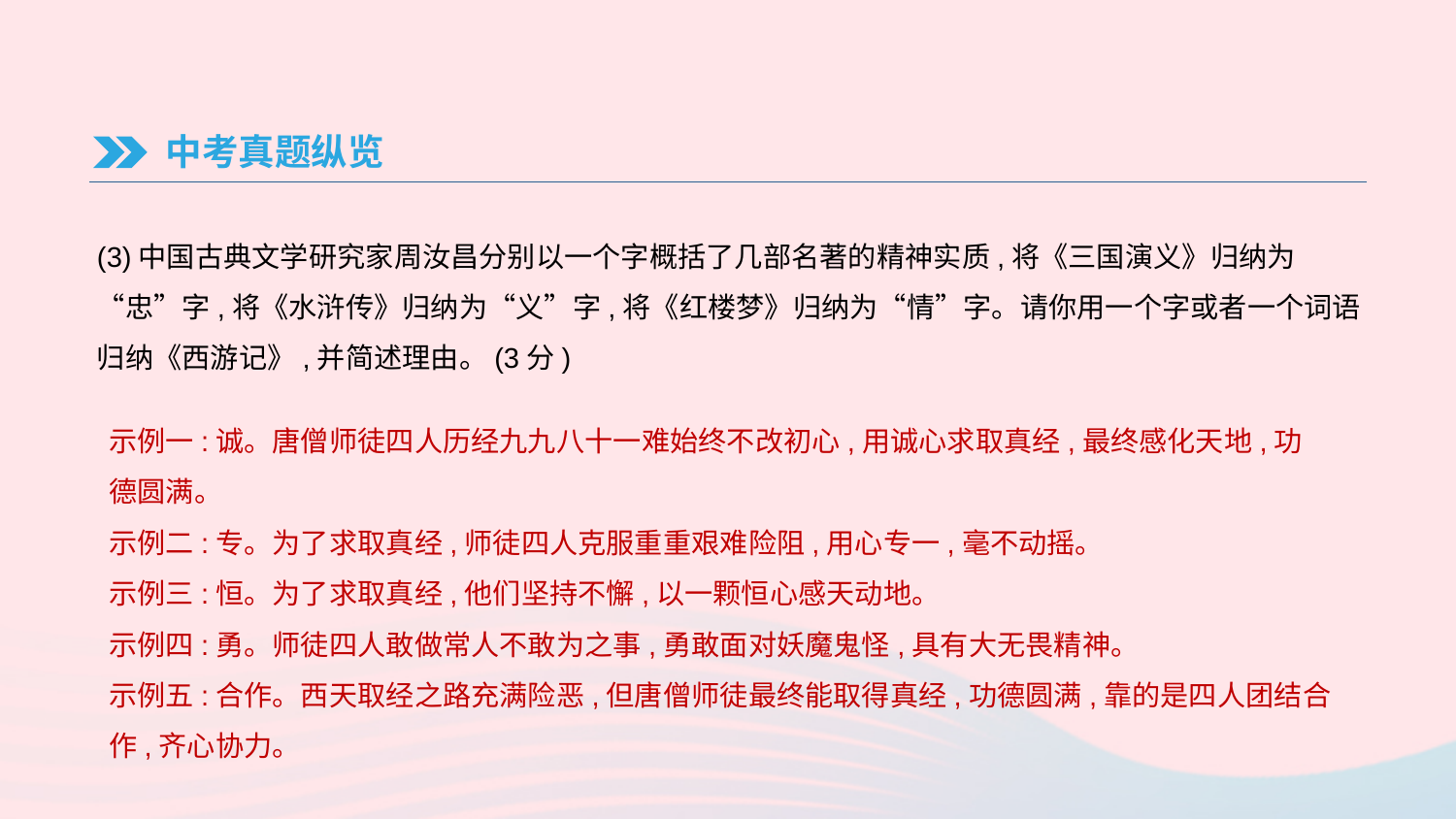

中考真题纵览

(3)中国古典文学研究家周汝昌分别以一个字概括了几部名著的精神实质,将《三国演义》归纳为“忠”字,将《水浒传》归纳为“义”字,将《红楼梦》归纳为“情”字。请你用一个字或者一个词语归纳《西游记》,并简述理由。(3分)
示例一:诚。唐僧师徒四人历经九九八十一难始终不改初心,用诚心求取真经,最终感化天地,功德圆满。
示例二:专。为了求取真经,师徒四人克服重重艰难险阻,用心专一,毫不动摇。
示例三:恒。为了求取真经,他们坚持不懈,以一颗恒心感天动地。
示例四:勇。师徒四人敢做常人不敢为之事,勇敢面对妖魔鬼怪,具有大无畏精神。
示例五:合作。西天取经之路充满险恶,但唐僧师徒最终能取得真经,功德圆满,靠的是四人团结合作,齐心协力。